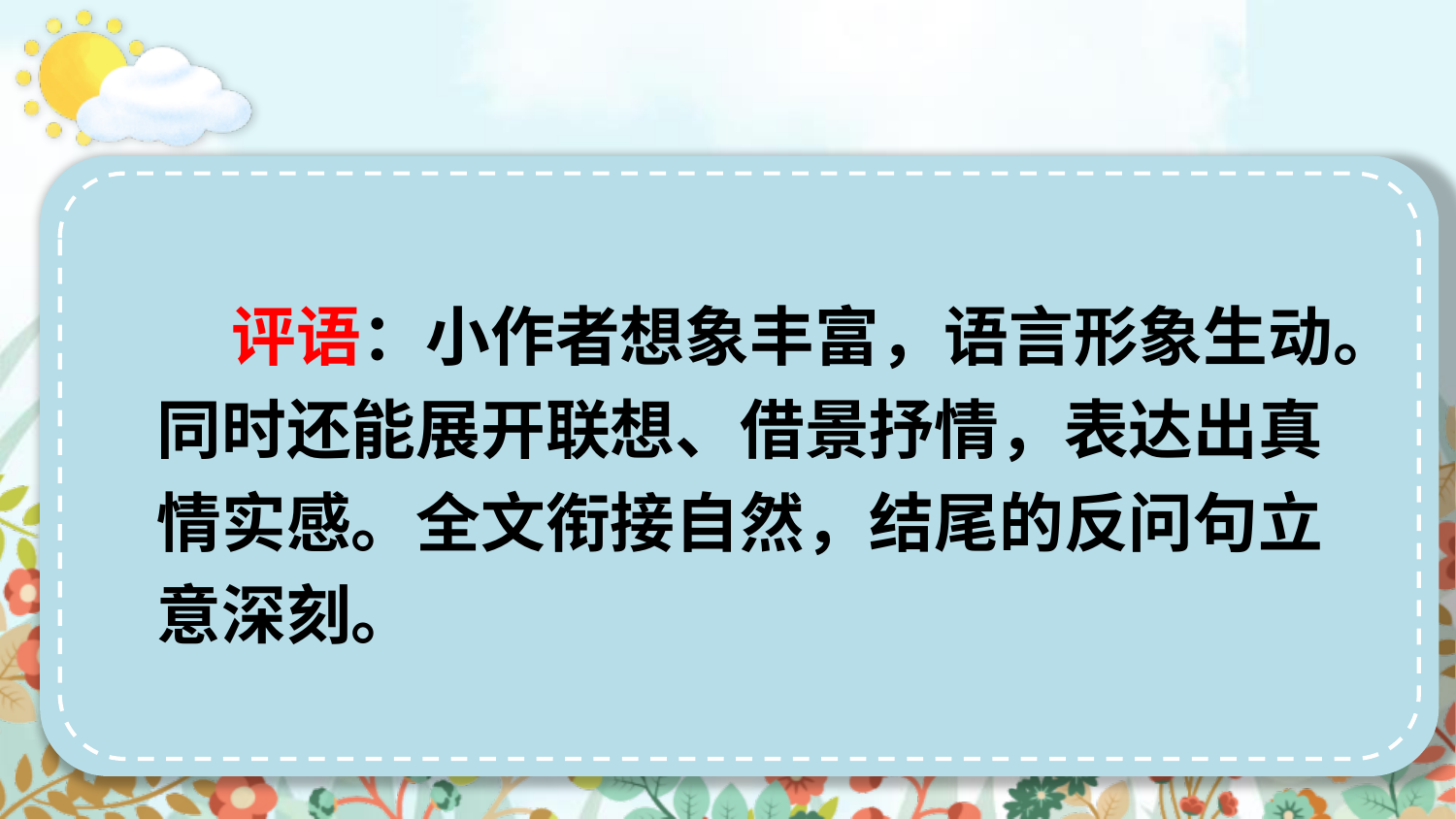

评语：小作者想象丰富，语言形象生动。同时还能展开联想、借景抒情，表达出真情实感。全文衔接自然，结尾的反问句立意深刻。